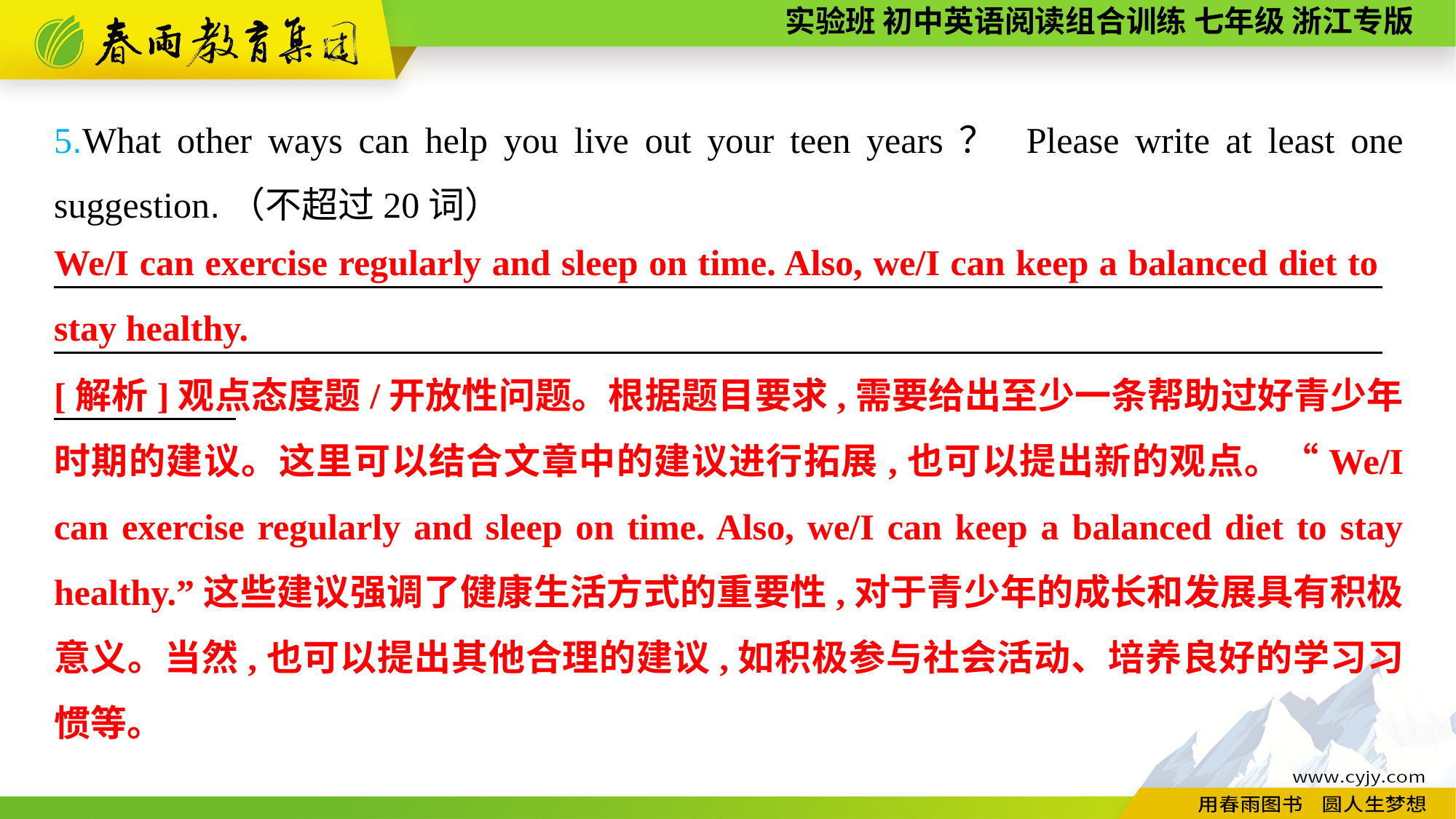

5.What other ways can help you live out your teen years？ Please write at least one suggestion.（不超过20词）
_________________________________________________________________________ _________________________________________________________________________
We/I can exercise regularly and sleep on time. Also, we/I can keep a balanced diet to stay healthy.
[解析]观点态度题/开放性问题。根据题目要求,需要给出至少一条帮助过好青少年时期的建议。这里可以结合文章中的建议进行拓展,也可以提出新的观点。“We/I can exercise regularly and sleep on time. Also, we/I can keep a balanced diet to stay healthy.”这些建议强调了健康生活方式的重要性,对于青少年的成长和发展具有积极意义。当然,也可以提出其他合理的建议,如积极参与社会活动、培养良好的学习习惯等。